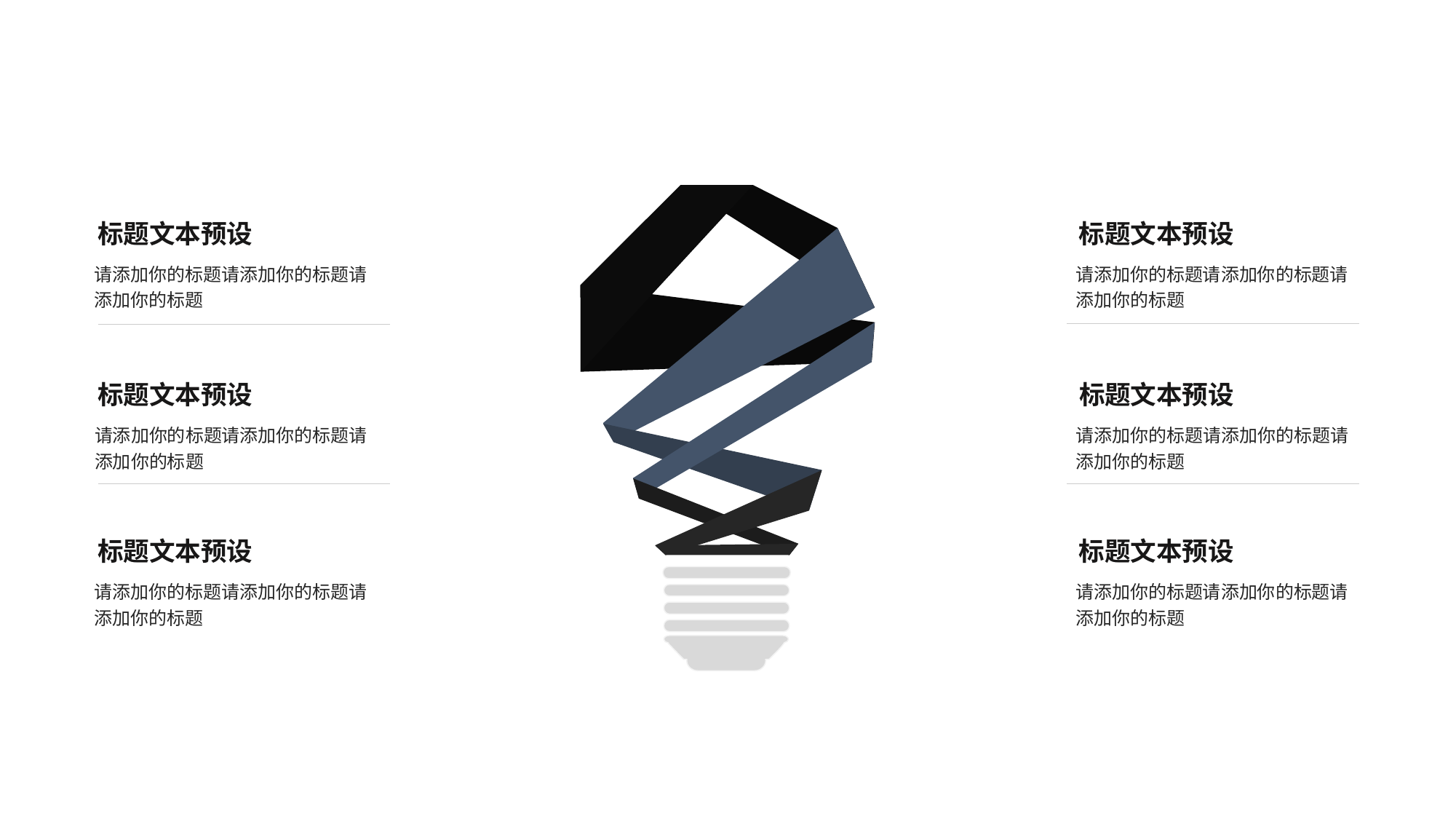

标题文本预设
标题文本预设
请添加你的标题请添加你的标题请添加你的标题
请添加你的标题请添加你的标题请添加你的标题
标题文本预设
标题文本预设
请添加你的标题请添加你的标题请添加你的标题
请添加你的标题请添加你的标题请添加你的标题
标题文本预设
标题文本预设
请添加你的标题请添加你的标题请添加你的标题
请添加你的标题请添加你的标题请添加你的标题